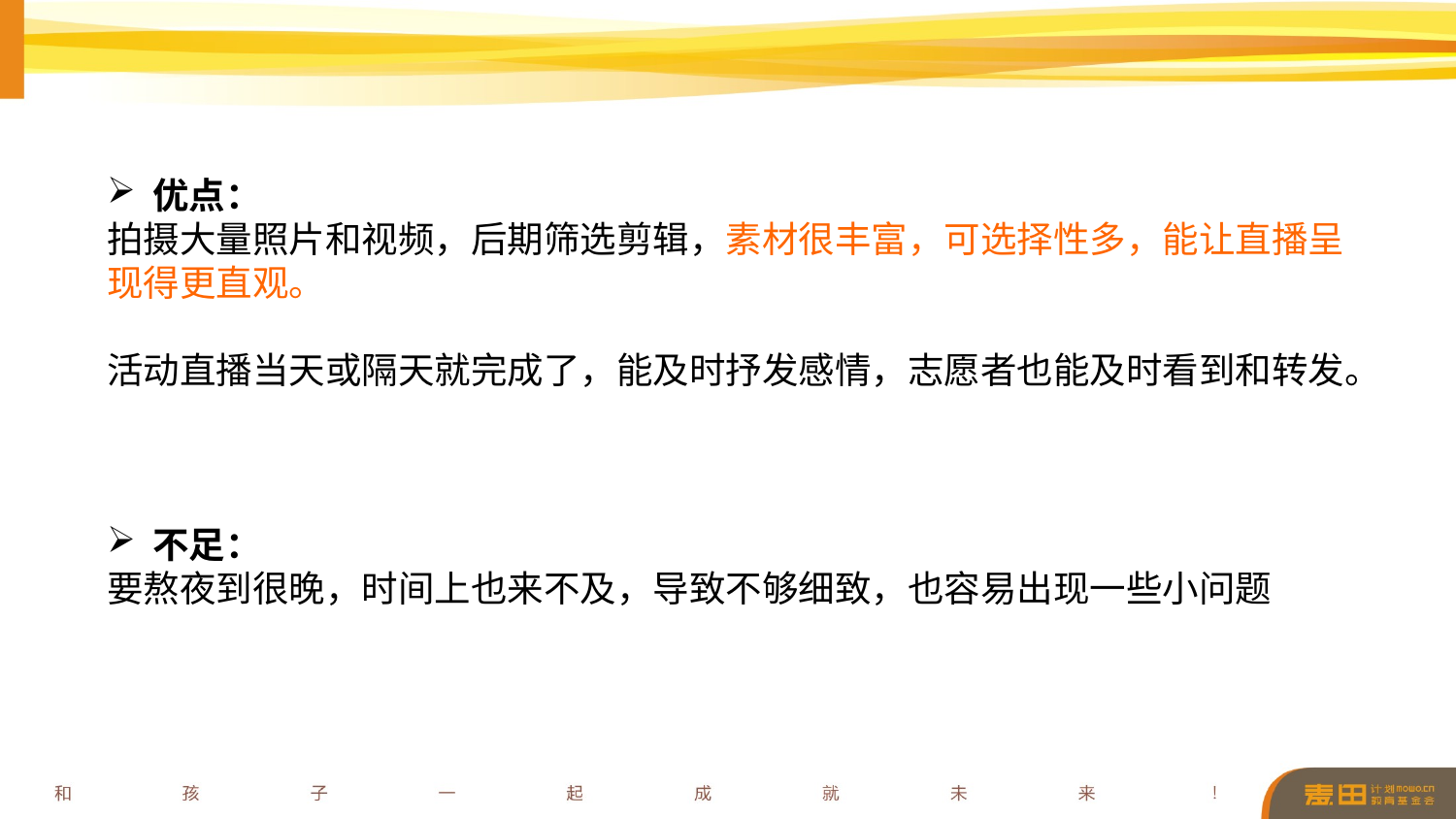

优点：
拍摄大量照片和视频，后期筛选剪辑，素材很丰富，可选择性多，能让直播呈现得更直观。

活动直播当天或隔天就完成了，能及时抒发感情，志愿者也能及时看到和转发。

不足：
要熬夜到很晚，时间上也来不及，导致不够细致，也容易出现一些小问题